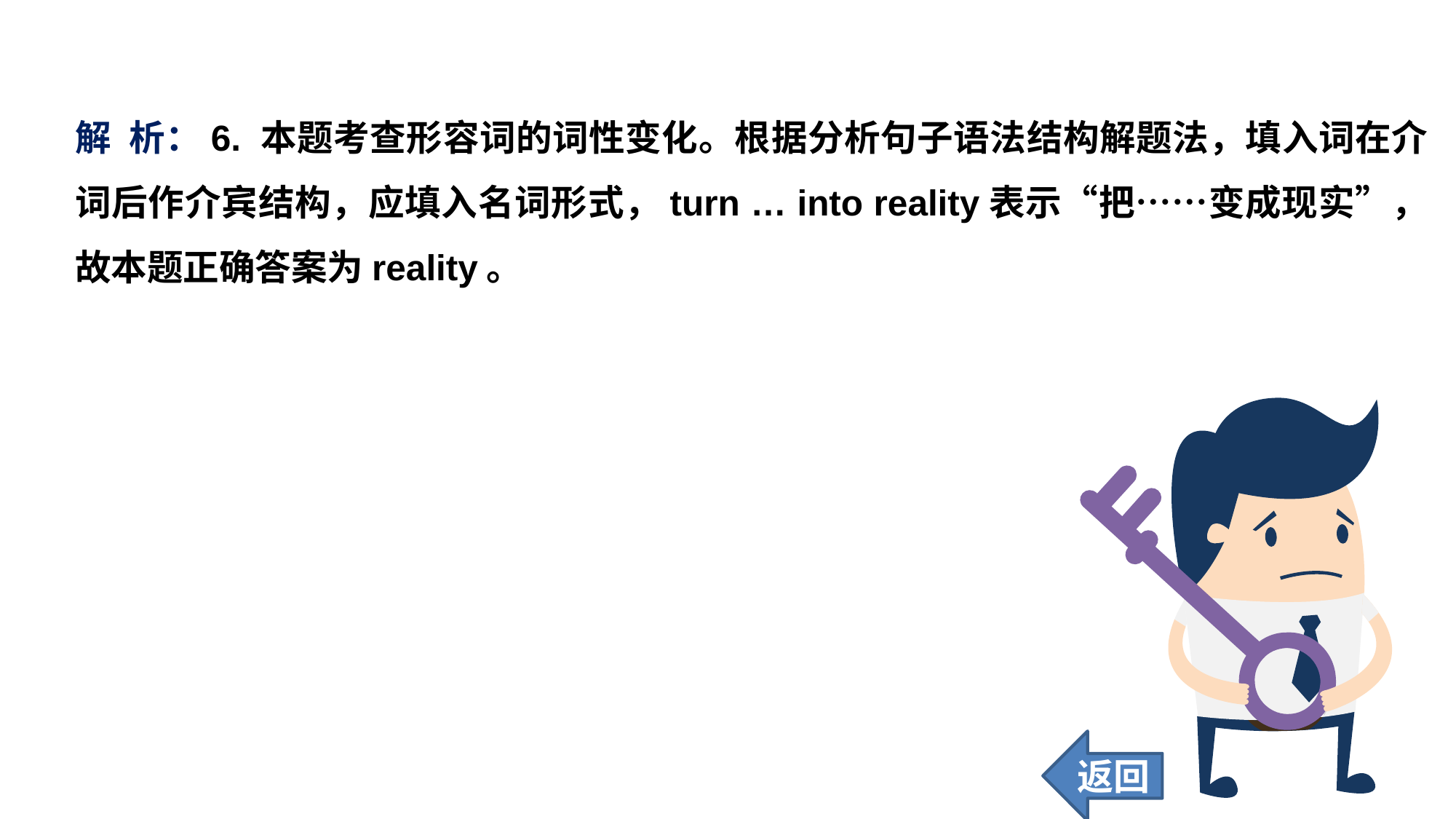

解  析：6. 本题考查形容词的词性变化。根据分析句子语法结构解题法，填入词在介词后作介宾结构，应填入名词形式，turn … into reality表示“把……变成现实”，故本题正确答案为reality。

返回
130